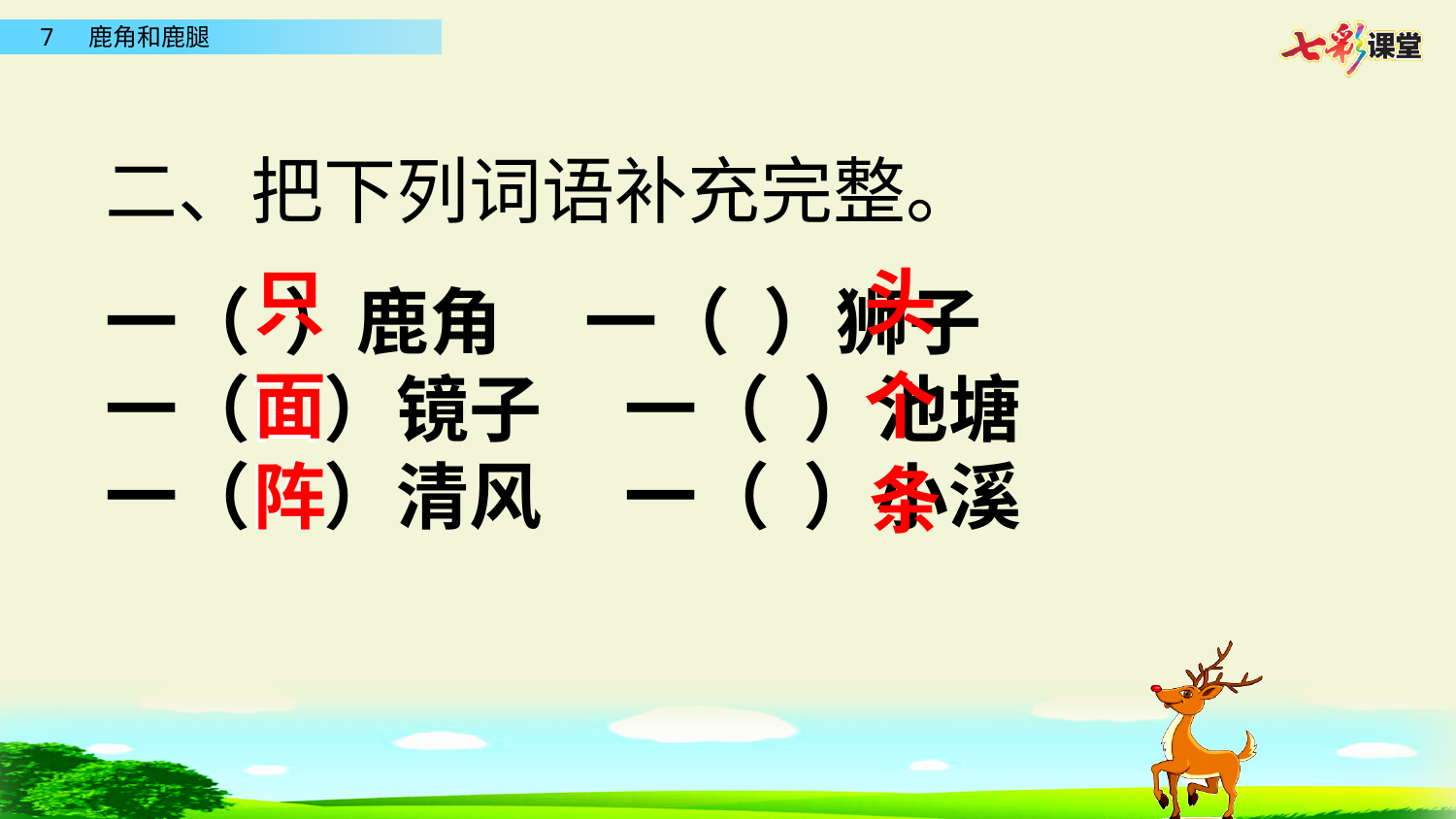

二、把下列词语补充完整。
一（  ）鹿角     一（  ）狮子
一（面）镜子     一（  ）池塘
一（阵）清风     一（  ）小溪
头
只
个
面
阵
条